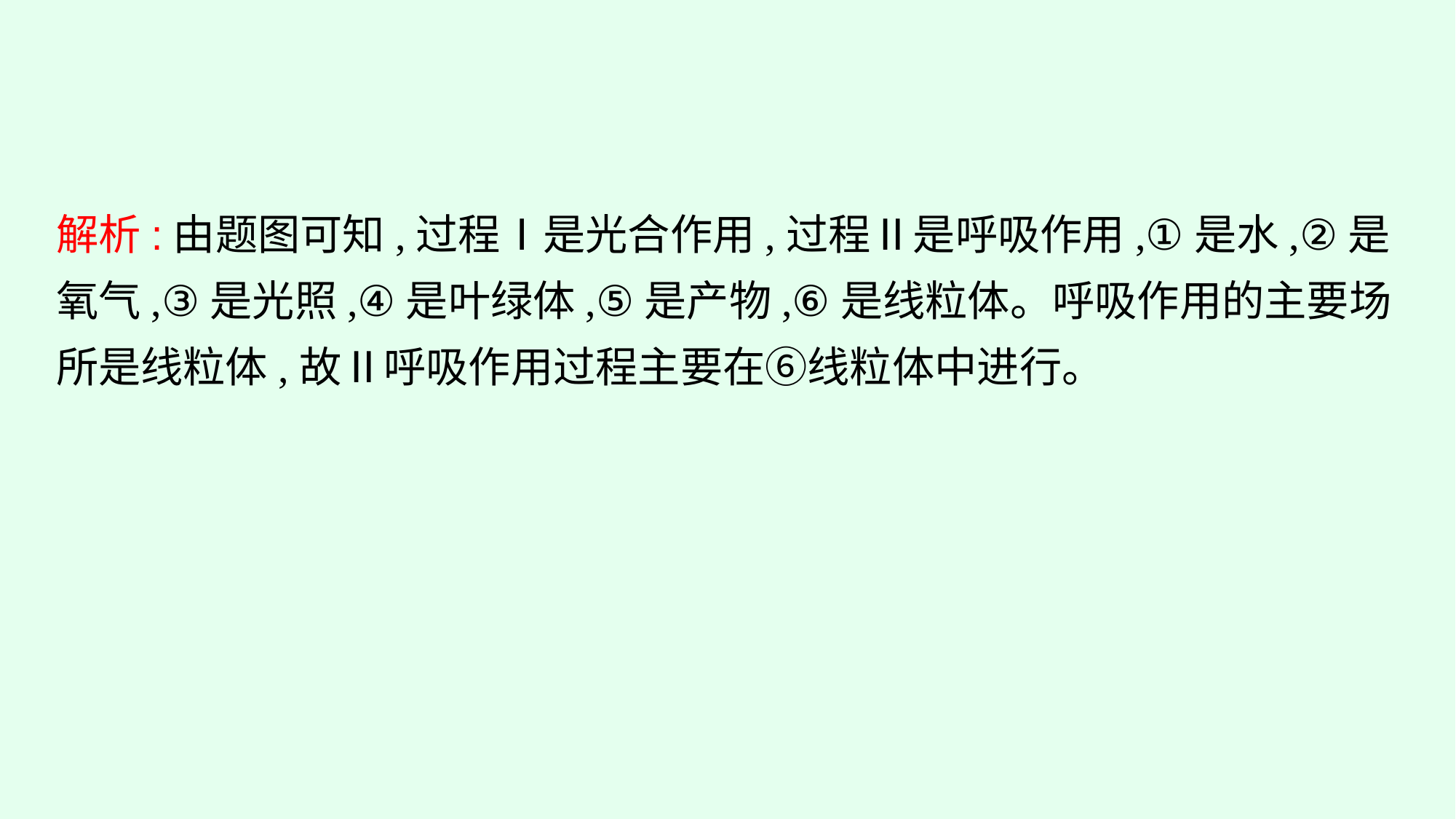

解析:由题图可知,过程Ⅰ是光合作用,过程Ⅱ是呼吸作用,①是水,②是氧气,③是光照,④是叶绿体,⑤是产物,⑥是线粒体。呼吸作用的主要场所是线粒体,故Ⅱ呼吸作用过程主要在⑥线粒体中进行。